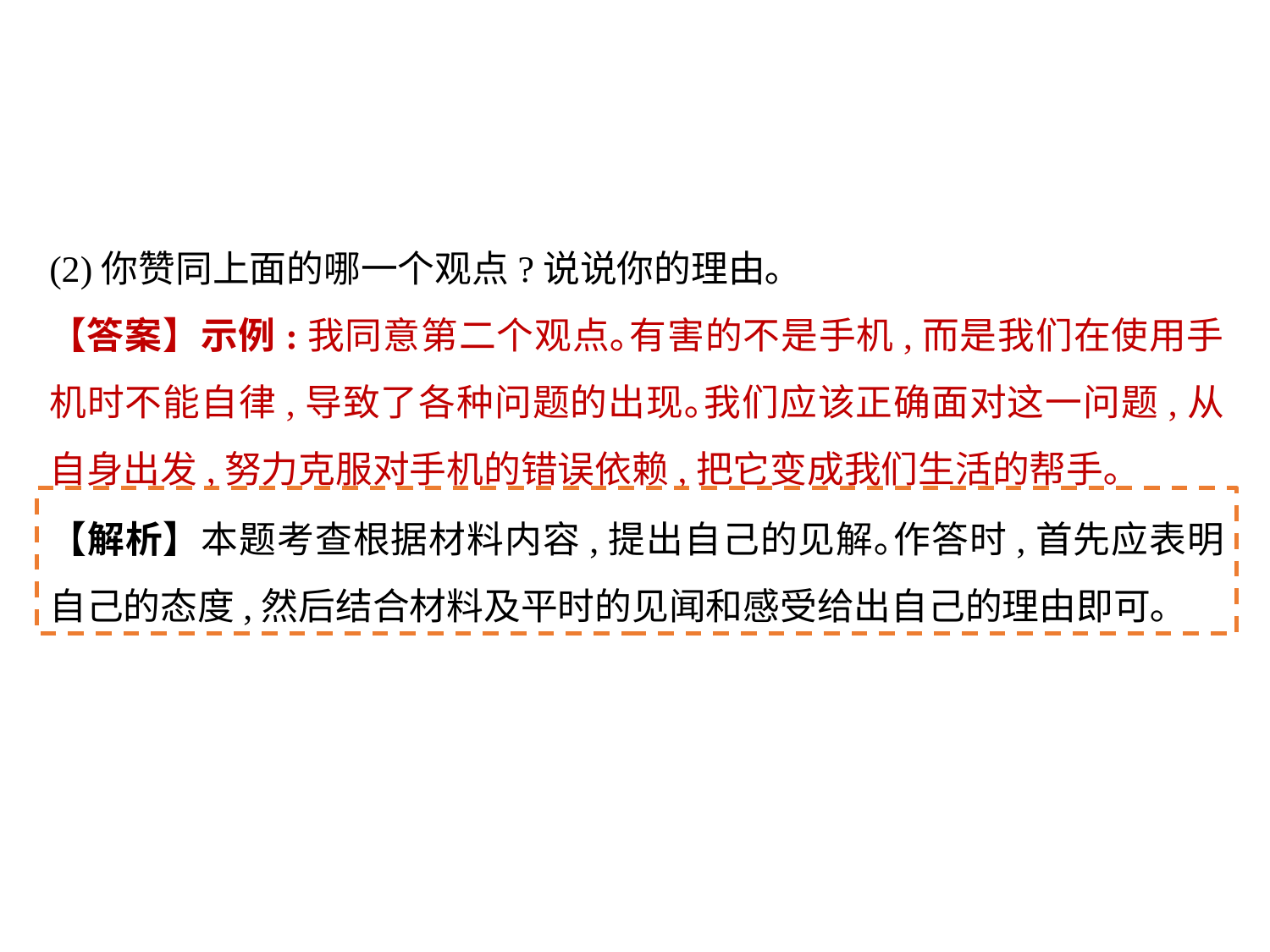

(2)你赞同上面的哪一个观点?说说你的理由｡
【答案】示例:我同意第二个观点｡有害的不是手机,而是我们在使用手机时不能自律,导致了各种问题的出现｡我们应该正确面对这一问题,从自身出发,努力克服对手机的错误依赖,把它变成我们生活的帮手｡
【解析】本题考查根据材料内容,提出自己的见解｡作答时,首先应表明自己的态度,然后结合材料及平时的见闻和感受给出自己的理由即可｡